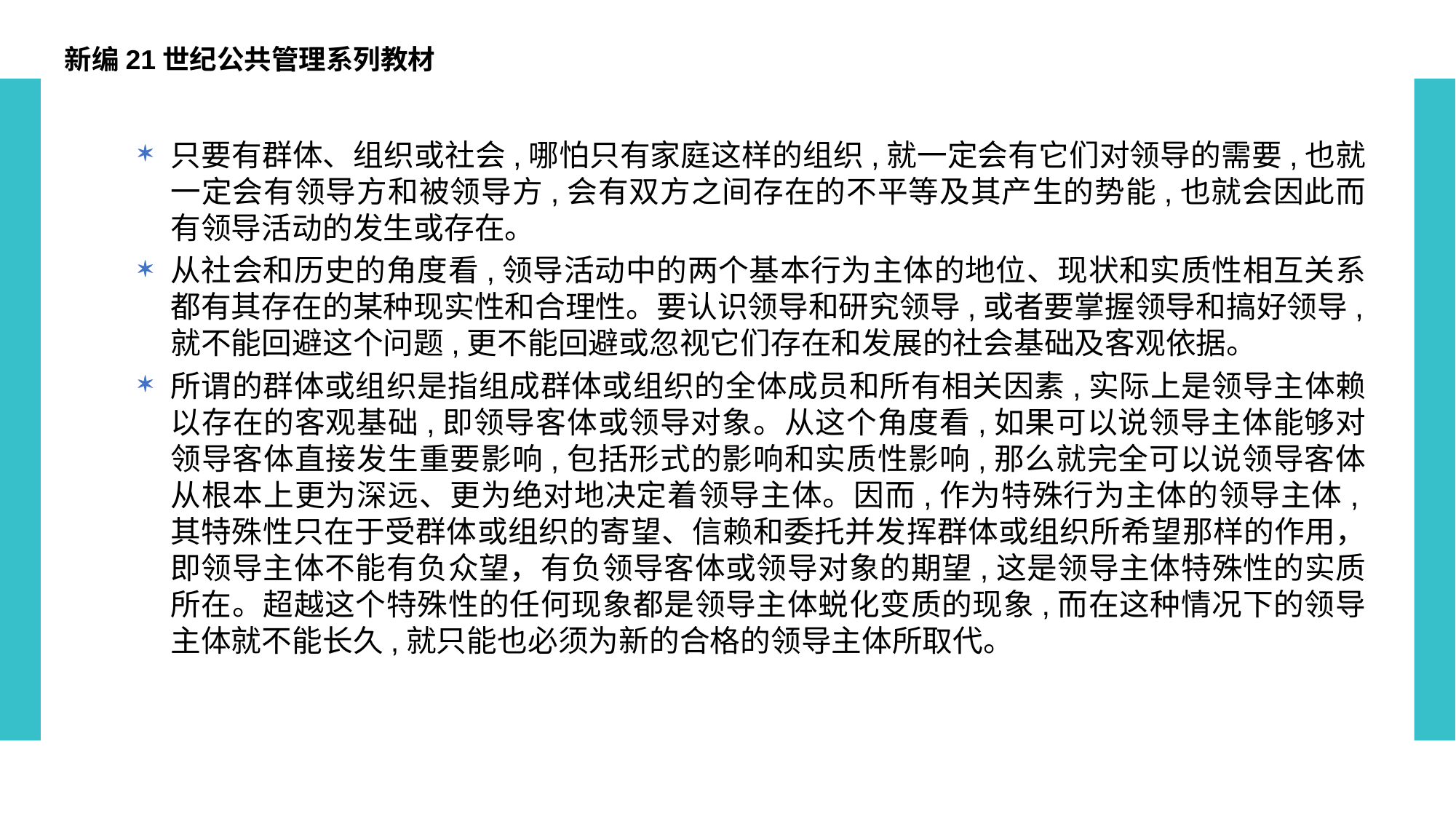

新编21世纪公共管理系列教材
只要有群体、组织或社会,哪怕只有家庭这样的组织,就一定会有它们对领导的需要,也就一定会有领导方和被领导方,会有双方之间存在的不平等及其产生的势能,也就会因此而有领导活动的发生或存在。
从社会和历史的角度看,领导活动中的两个基本行为主体的地位、现状和实质性相互关系都有其存在的某种现实性和合理性。要认识领导和研究领导,或者要掌握领导和搞好领导,就不能回避这个问题,更不能回避或忽视它们存在和发展的社会基础及客观依据。
所谓的群体或组织是指组成群体或组织的全体成员和所有相关因素,实际上是领导主体赖以存在的客观基础,即领导客体或领导对象。从这个角度看,如果可以说领导主体能够对领导客体直接发生重要影响,包括形式的影响和实质性影响,那么就完全可以说领导客体从根本上更为深远、更为绝对地决定着领导主体。因而,作为特殊行为主体的领导主体,其特殊性只在于受群体或组织的寄望、信赖和委托并发挥群体或组织所希望那样的作用，即领导主体不能有负众望，有负领导客体或领导对象的期望,这是领导主体特殊性的实质所在。超越这个特殊性的任何现象都是领导主体蜕化变质的现象,而在这种情况下的领导主体就不能长久,就只能也必须为新的合格的领导主体所取代。